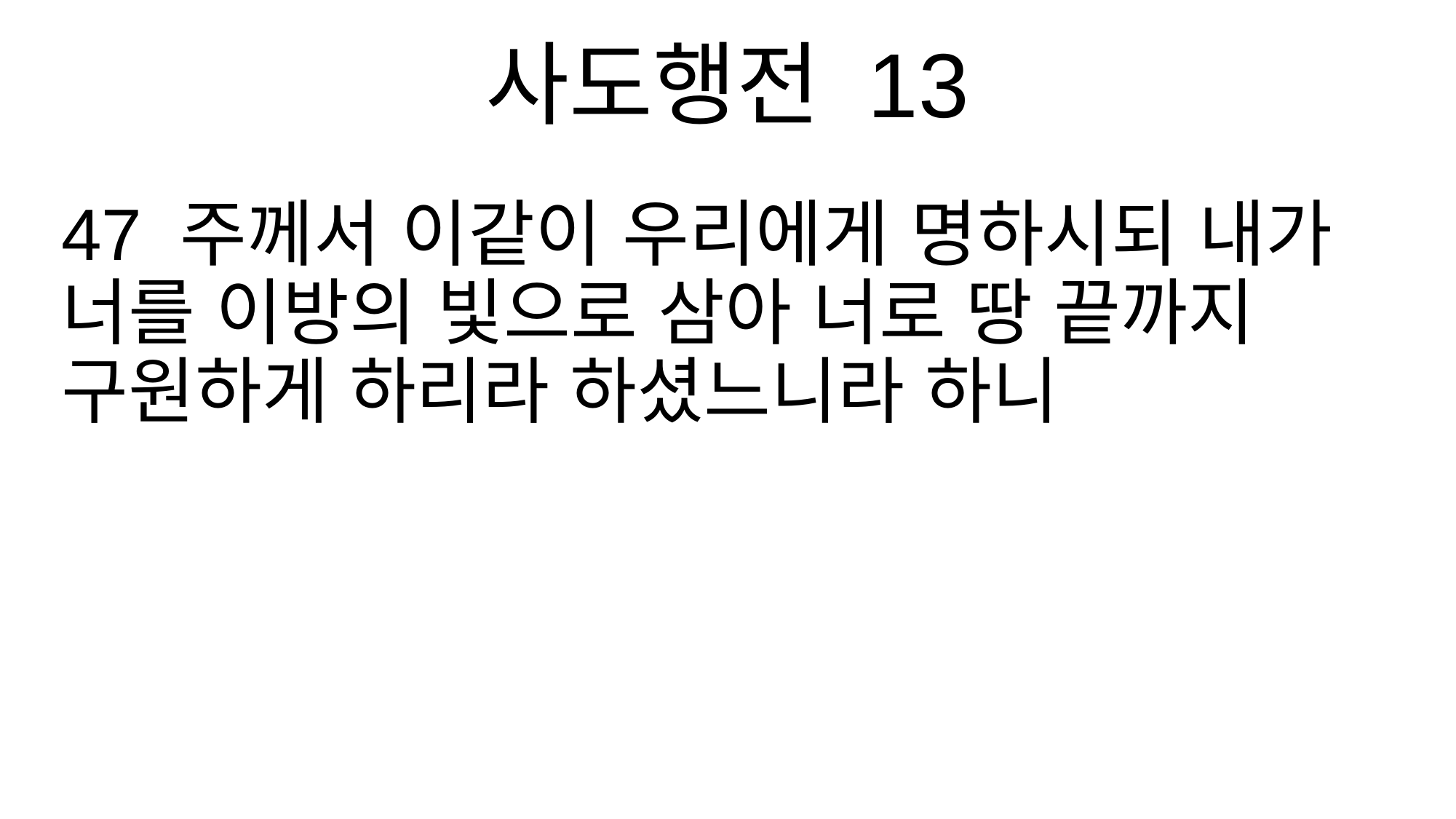

사도행전 13
47 주께서 이같이 우리에게 명하시되 내가 너를 이방의 빛으로 삼아 너로 땅 끝까지 구원하게 하리라 하셨느니라 하니